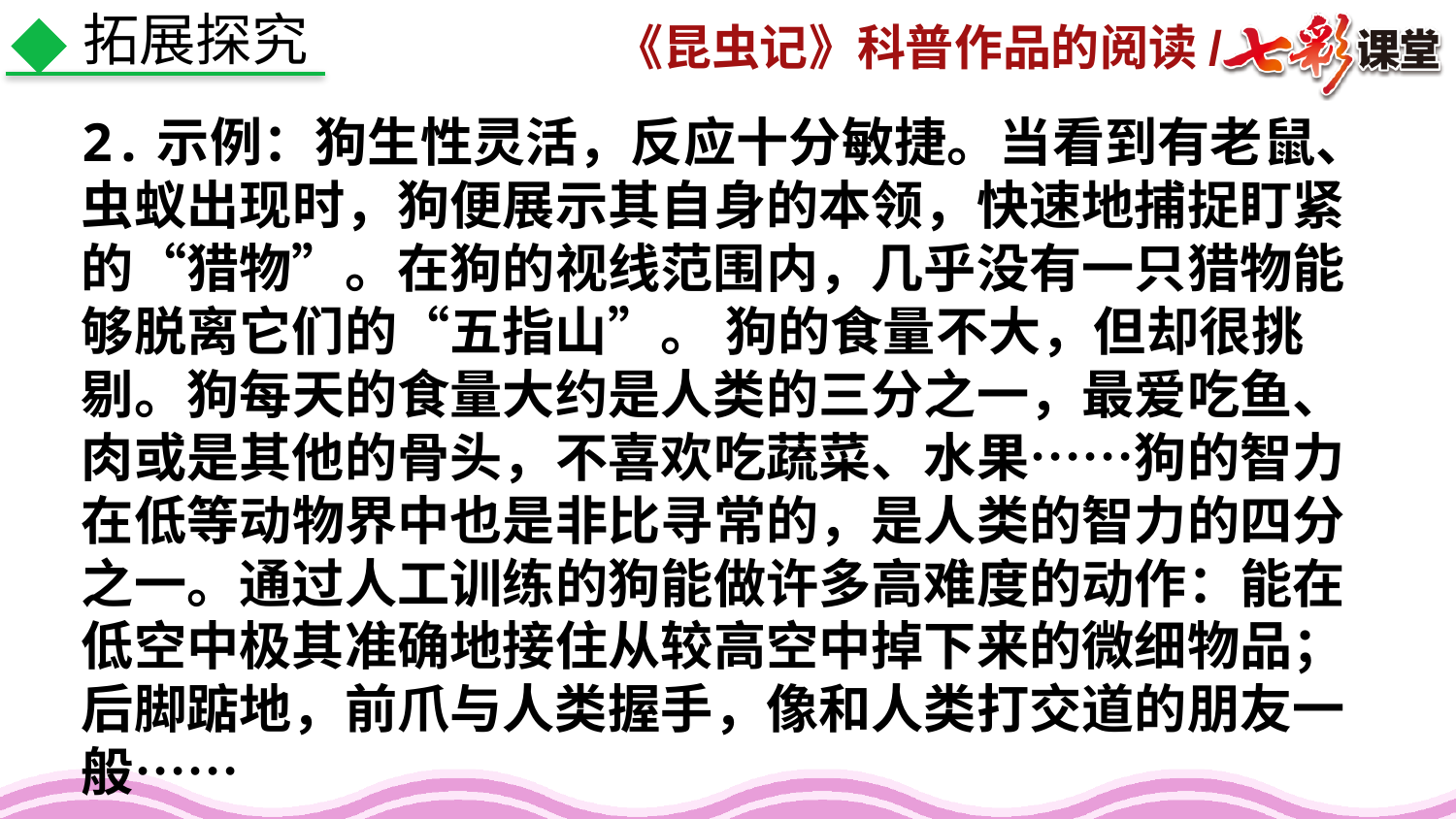

拓展探究

2.示例：狗生性灵活，反应十分敏捷。当看到有老鼠、虫蚁出现时，狗便展示其自身的本领，快速地捕捉盯紧的“猎物”。在狗的视线范围内，几乎没有一只猎物能够脱离它们的“五指山”。 狗的食量不大，但却很挑剔。狗每天的食量大约是人类的三分之一，最爱吃鱼、肉或是其他的骨头，不喜欢吃蔬菜、水果……狗的智力在低等动物界中也是非比寻常的，是人类的智力的四分之一。通过人工训练的狗能做许多高难度的动作：能在低空中极其准确地接住从较高空中掉下来的微细物品；后脚踮地，前爪与人类握手，像和人类打交道的朋友一般……